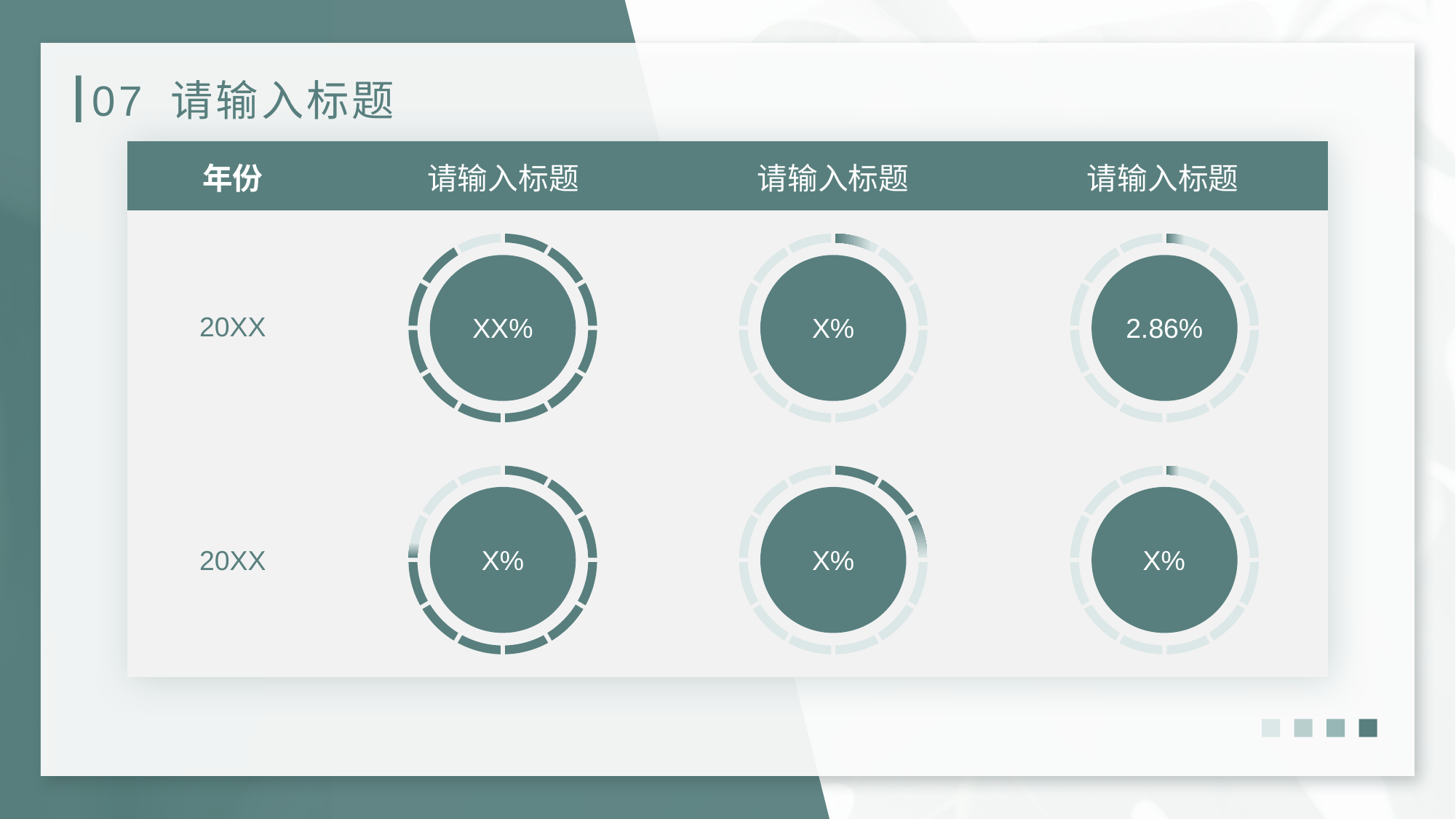

# 07 请输入标题
| 年份 | 请输入标题 | 请输入标题 | 请输入标题 |
| --- | --- | --- | --- |
| 20XX |  |  |  |
| 20XX |  |  |  |

XX%

X%

2.86%

X%

X%

X%